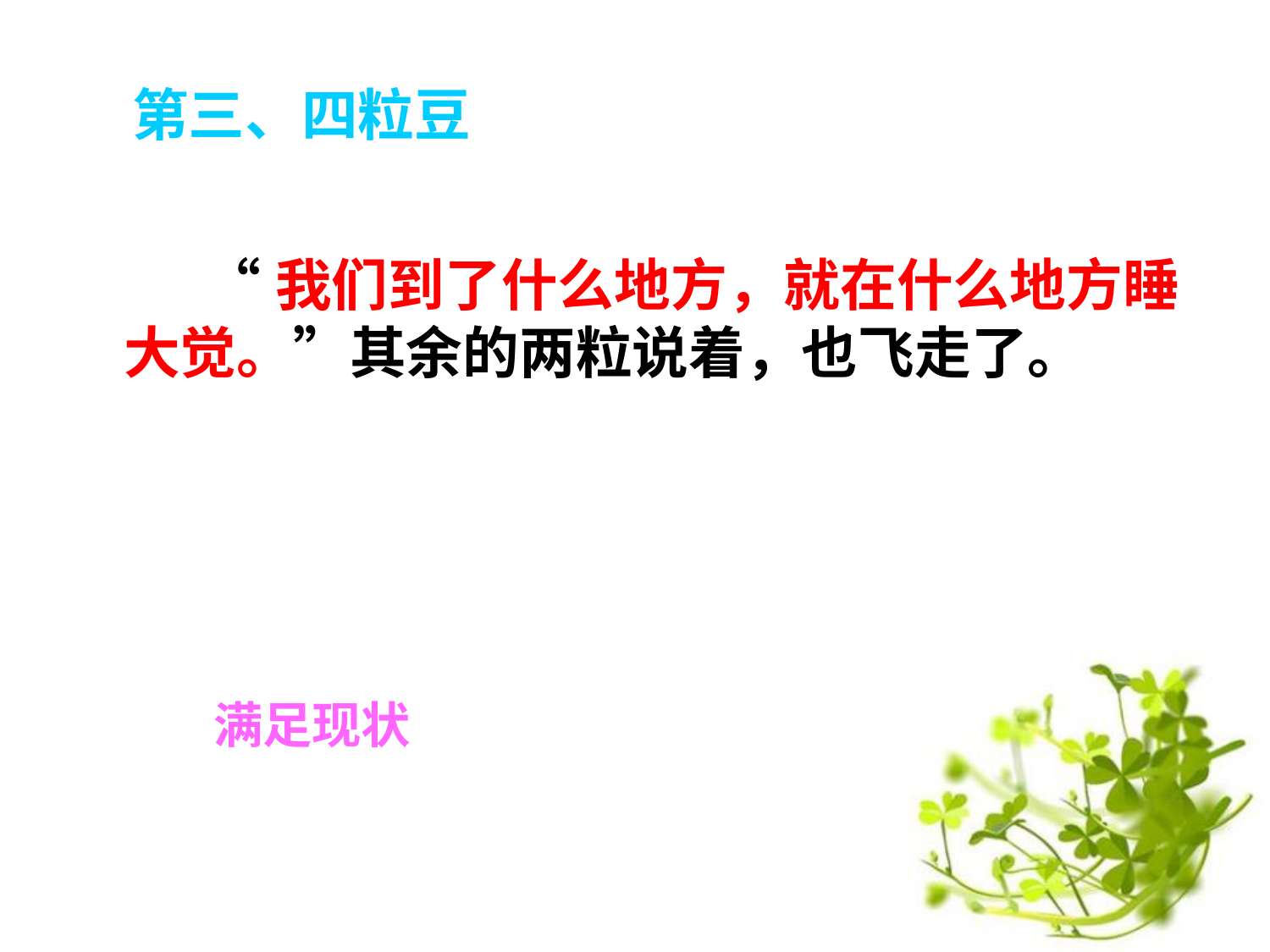

# 第三、四粒豆
          “我们到了什么地方，就在什么地方睡大觉。”其余的两粒说着，也飞走了。

满足现状